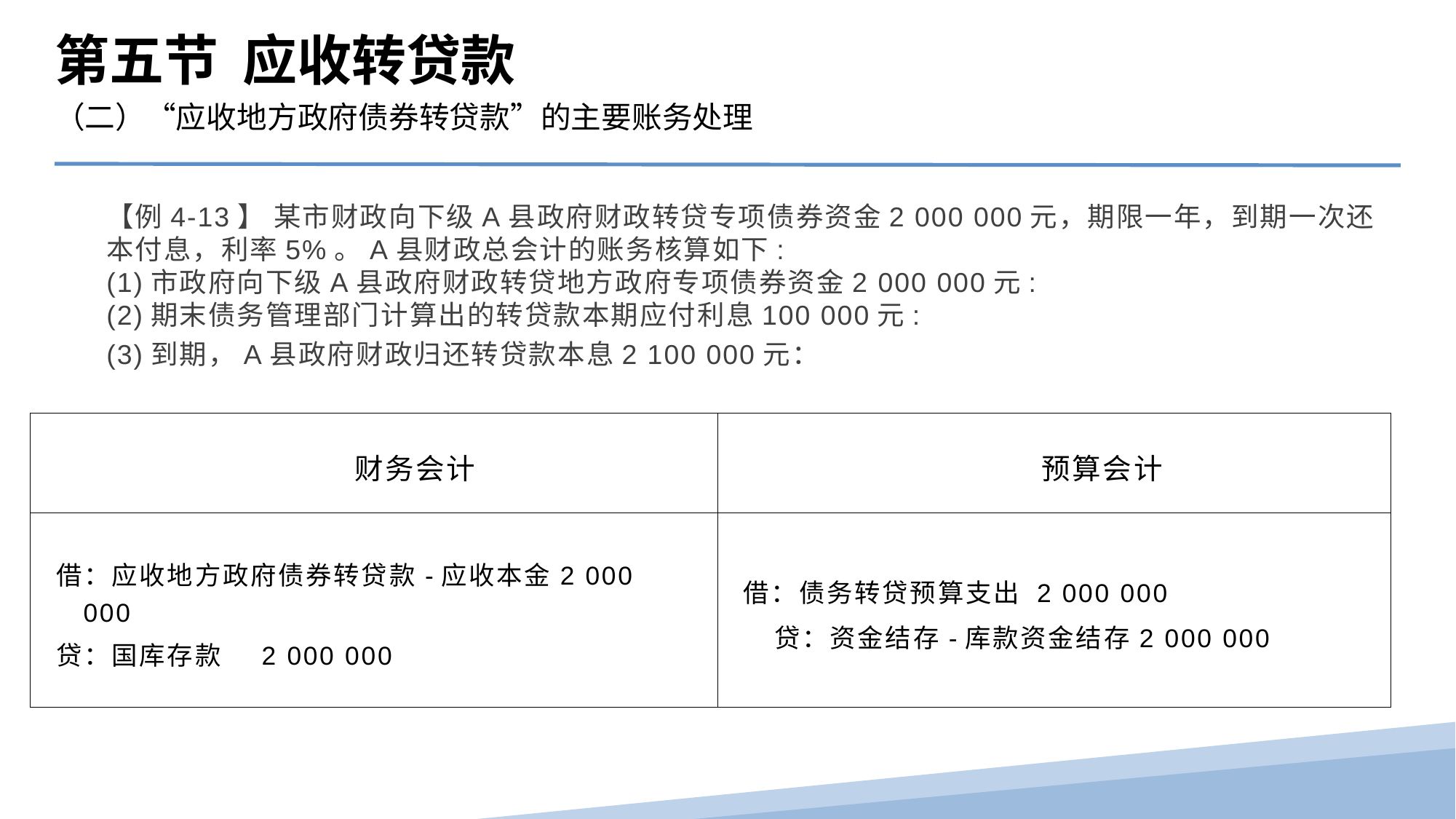

第五节  应收转贷款
（二）“应收地方政府债券转贷款”的主要账务处理
【例4-13】 某市财政向下级A县政府财政转贷专项债券资金2 000 000元，期限一年，到期一次还本付息，利率5%。A县财政总会计的账务核算如下:
(1)市政府向下级A县政府财政转贷地方政府专项债券资金2 000 000元:
(2)期末债务管理部门计算出的转贷款本期应付利息100 000元:
(3)到期，A县政府财政归还转贷款本息2 100 000元：
| 财务会计 | 预算会计 |
| --- | --- |
| 借：应收地方政府债券转贷款-应收本金2 000 000 贷：国库存款 2 000 000 | 借：债务转贷预算支出 2 000 000 贷：资金结存-库款资金结存2 000 000 |